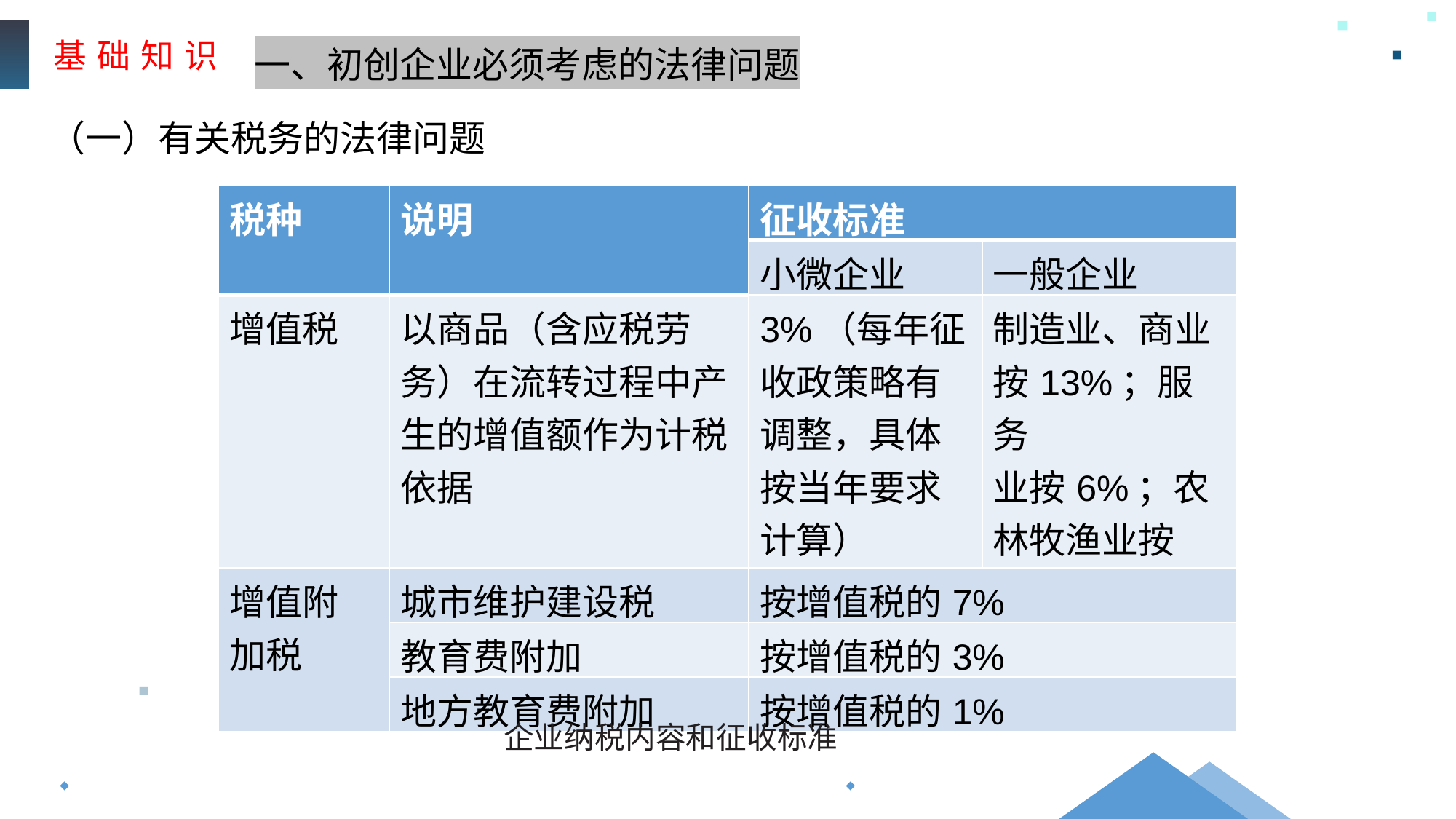

基 础 知 识

一、初创企业必须考虑的法律问题
（一）有关税务的法律问题
| 税种 | 说明 | 征收标准 |  |
| --- | --- | --- | --- |
|  |  | 小微企业 | 一般企业 |
| 增值税 | 以商品（含应税劳务）在流转过程中产生的增值额作为计税依据 | 3%（每年征收政策略有调整，具体按当年要求计算） | 制造业、商业按13%；服务 业按6%；农林牧渔业按9% |
| 增值附 加税 | 城市维护建设税 | 按增值税的7% |  |
|  | 教育费附加 | 按增值税的3% |  |
|  | 地方教育费附加 | 按增值税的1% |  |

企业纳税内容和征收标准